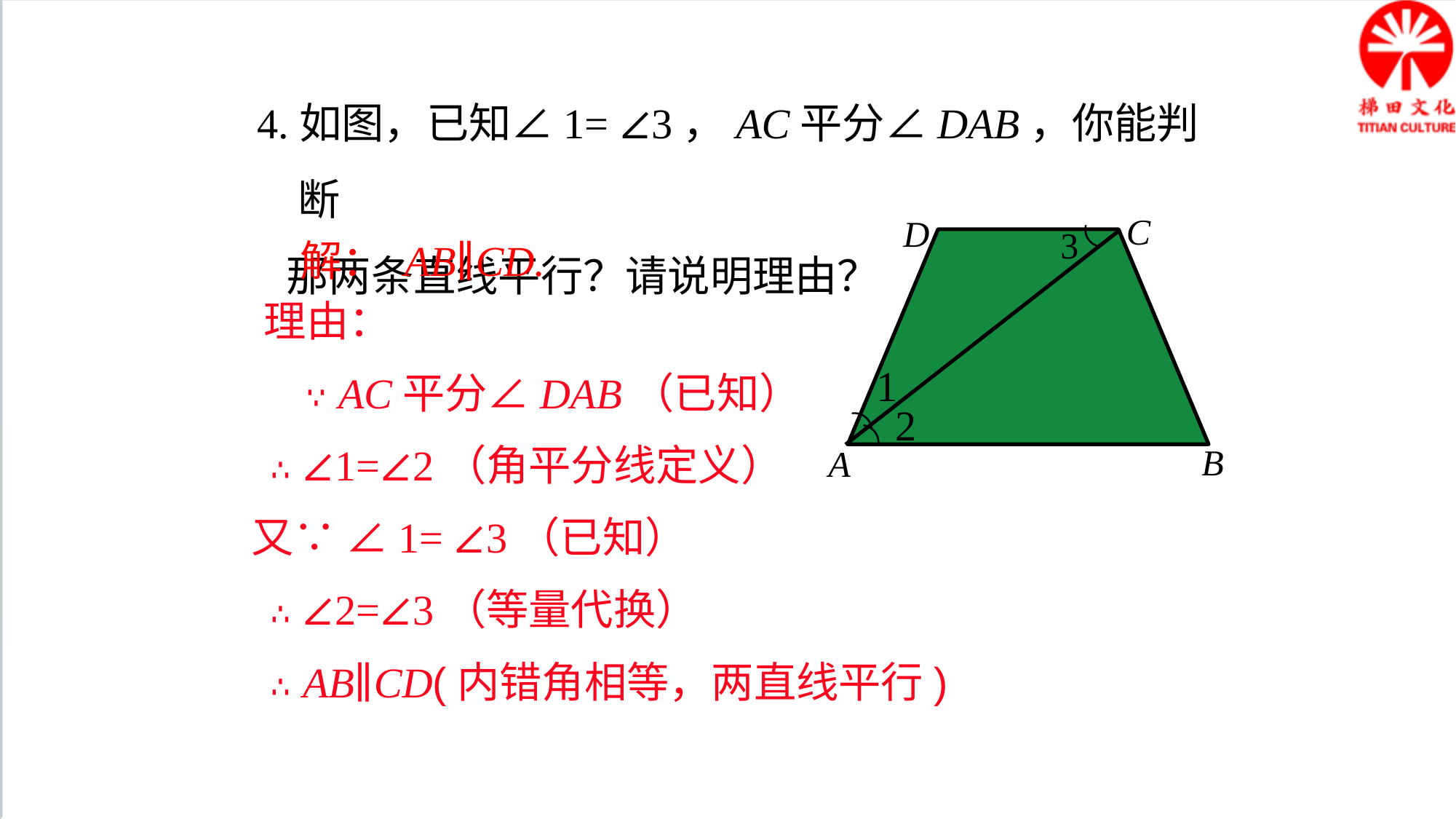

4.如图，已知∠1= ∠3，AC平分∠DAB，你能判断
  那两条直线平行？请说明理由？
C
D
3

2
B
A

）
1
）
（
解： AB∥CD.
    理由：
       ∵ AC平分∠DAB（已知）
    ∴ ∠1=∠2（角平分线定义）
  又∵ ∠1= ∠3（已知）
    ∴ ∠2=∠3（等量代换）
    ∴ AB∥CD(内错角相等，两直线平行)